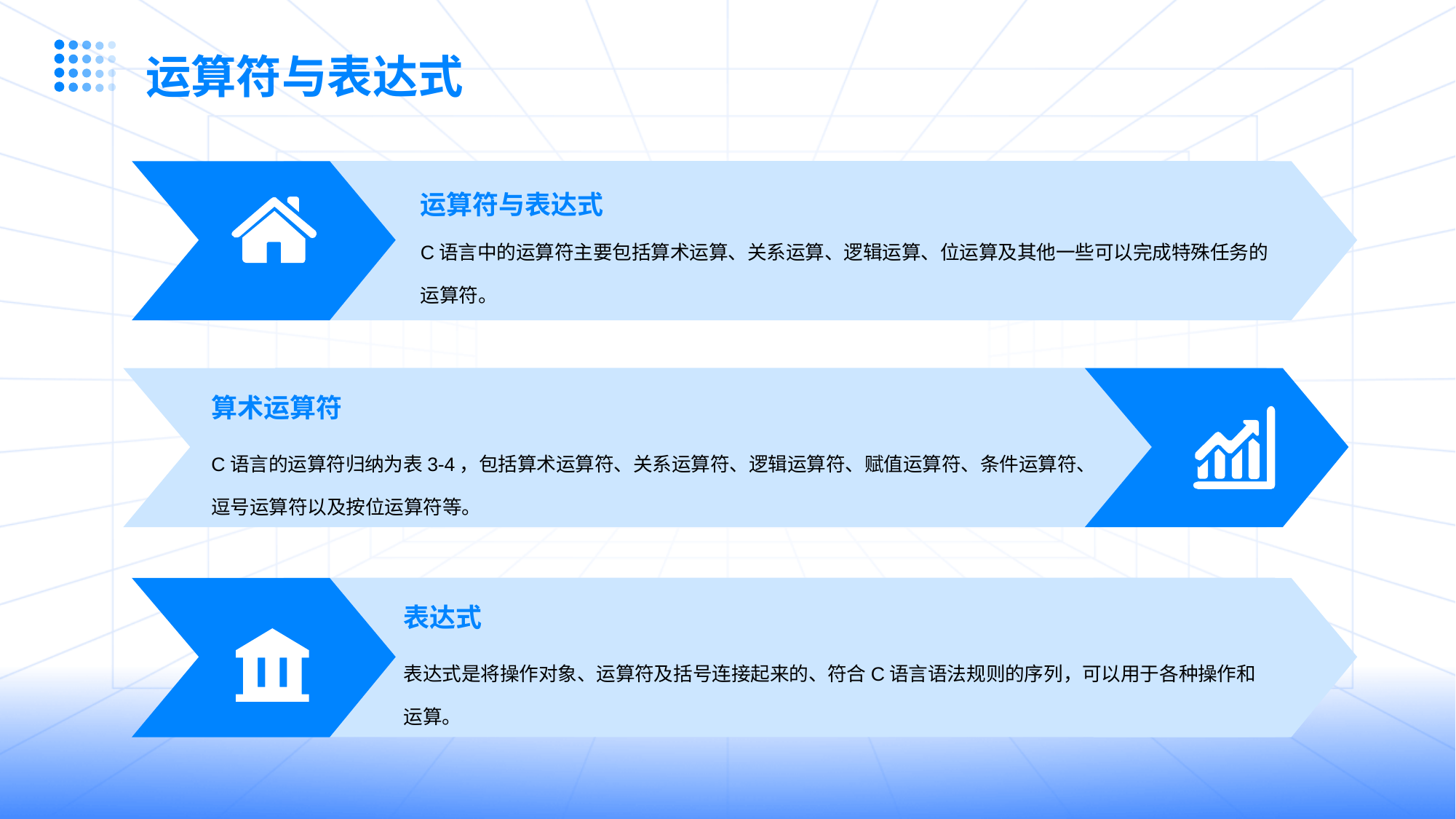

运算符与表达式

运算符与表达式

C语言中的运算符主要包括算术运算、关系运算、逻辑运算、位运算及其他一些可以完成特殊任务的运算符。

算术运算符

C语言的运算符归纳为表3-4，包括算术运算符、关系运算符、逻辑运算符、赋值运算符、条件运算符、逗号运算符以及按位运算符等。

表达式

表达式是将操作对象、运算符及括号连接起来的、符合C语言语法规则的序列，可以用于各种操作和运算。